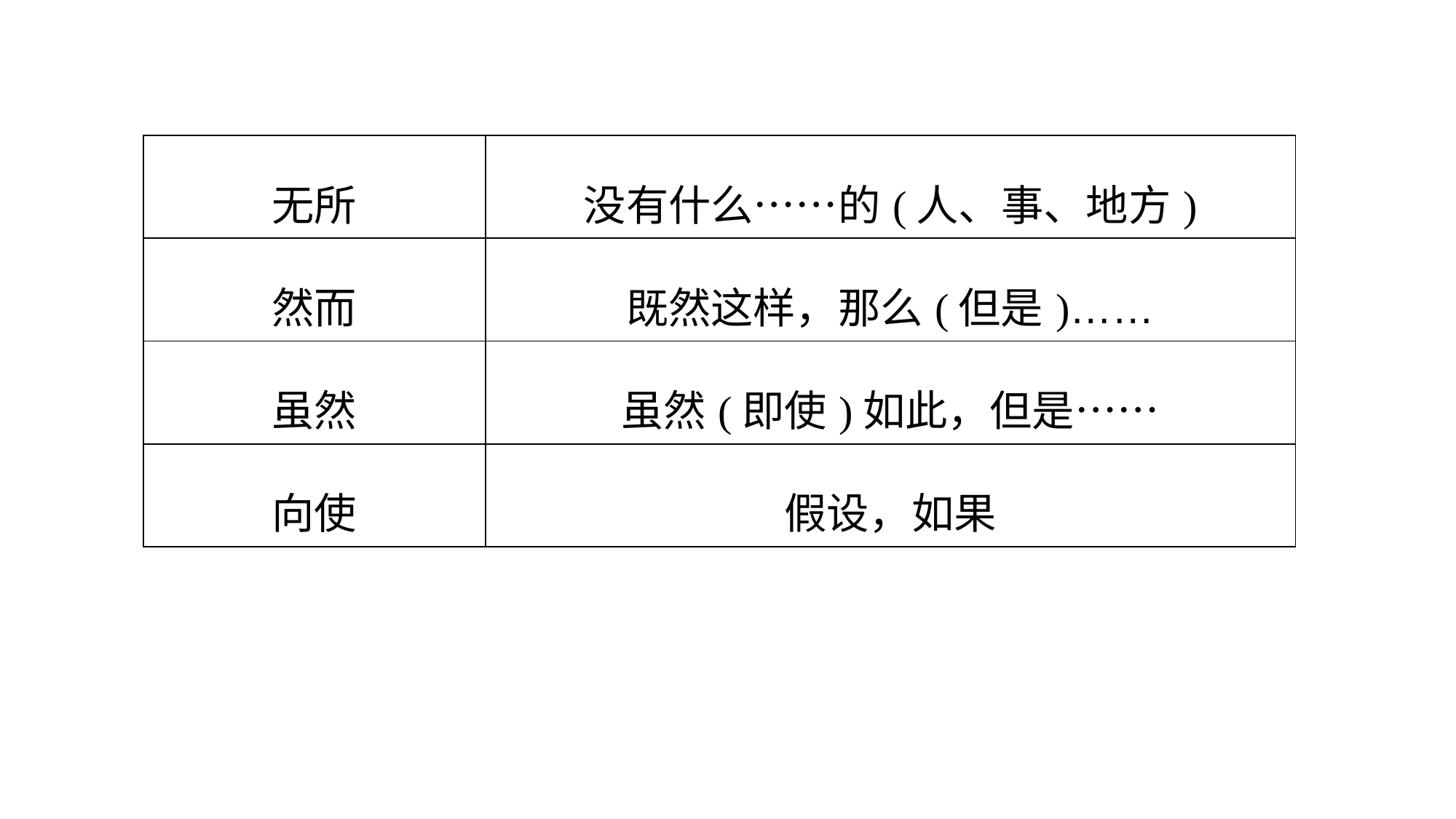

| 无所 | 没有什么……的(人、事、地方) |
| --- | --- |
| 然而 | 既然这样，那么(但是)…… |
| 虽然 | 虽然(即使)如此，但是…… |
| 向使 | 假设，如果 |